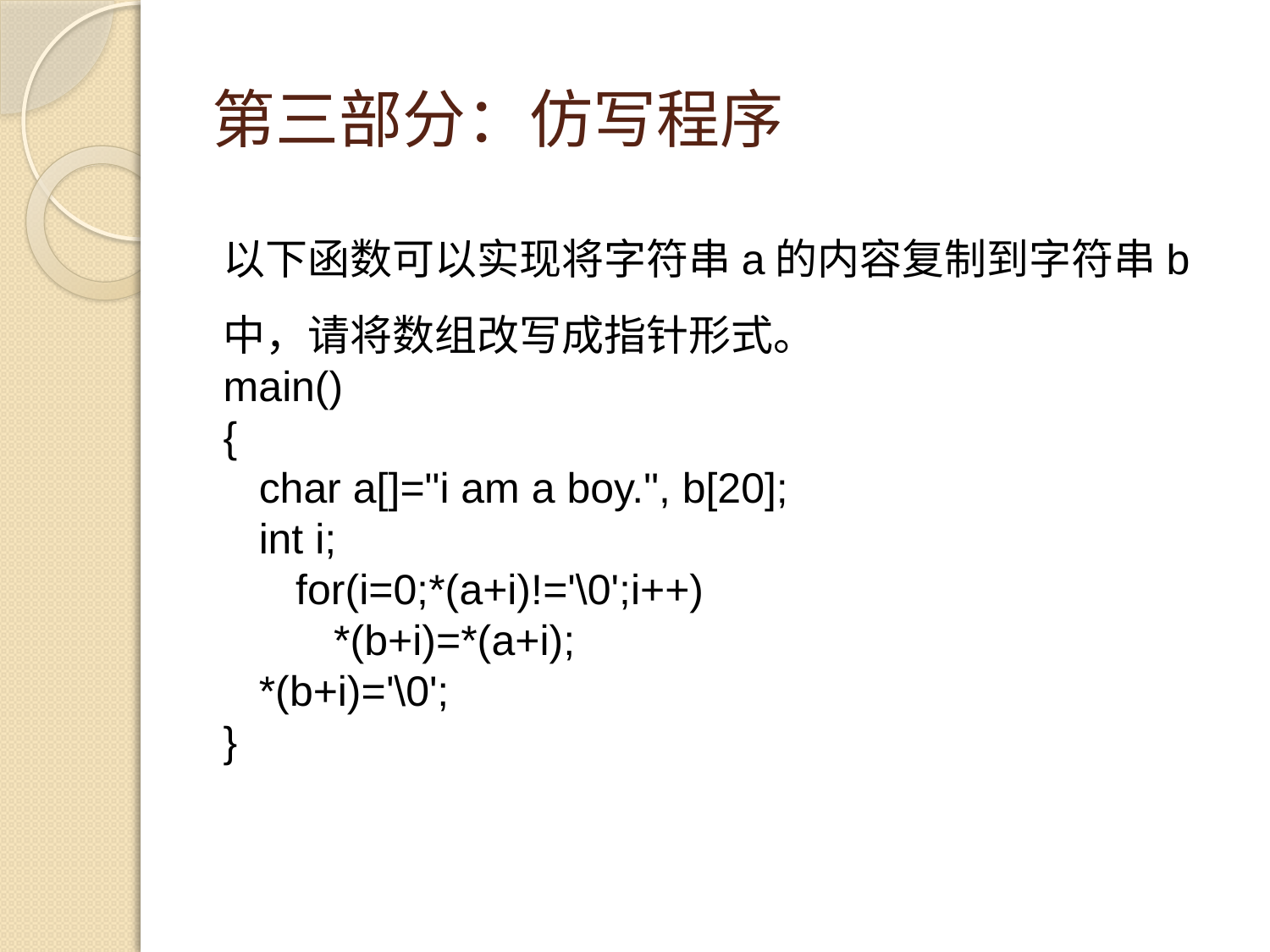

# 第三部分：仿写程序
以下函数可以实现将字符串a的内容复制到字符串b中，请将数组改写成指针形式。
main()
{
   char a[]="i am a boy.", b[20];
   int i;
 　for(i=0;*(a+i)!='\0';i++)
     　*(b+i)=*(a+i);
   *(b+i)='\0';
}